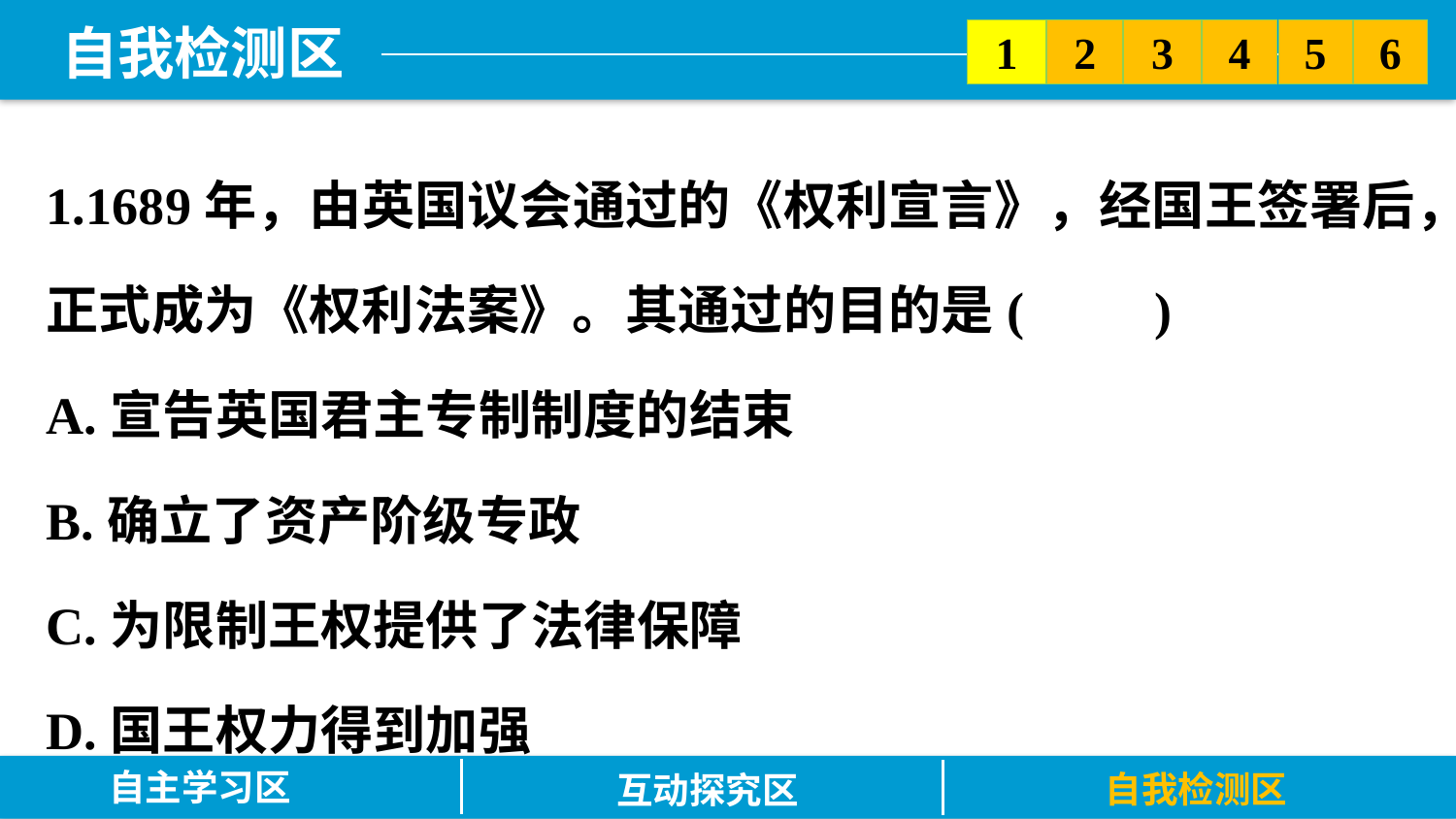

5
6
2
3
1
4
1.1689年，由英国议会通过的《权利宣言》，经国王签署后，正式成为《权利法案》。其通过的目的是(　　)
A.宣告英国君主专制制度的结束
B.确立了资产阶级专政
C.为限制王权提供了法律保障
D.国王权力得到加强
自主学习区
自我检测区
互动探究区